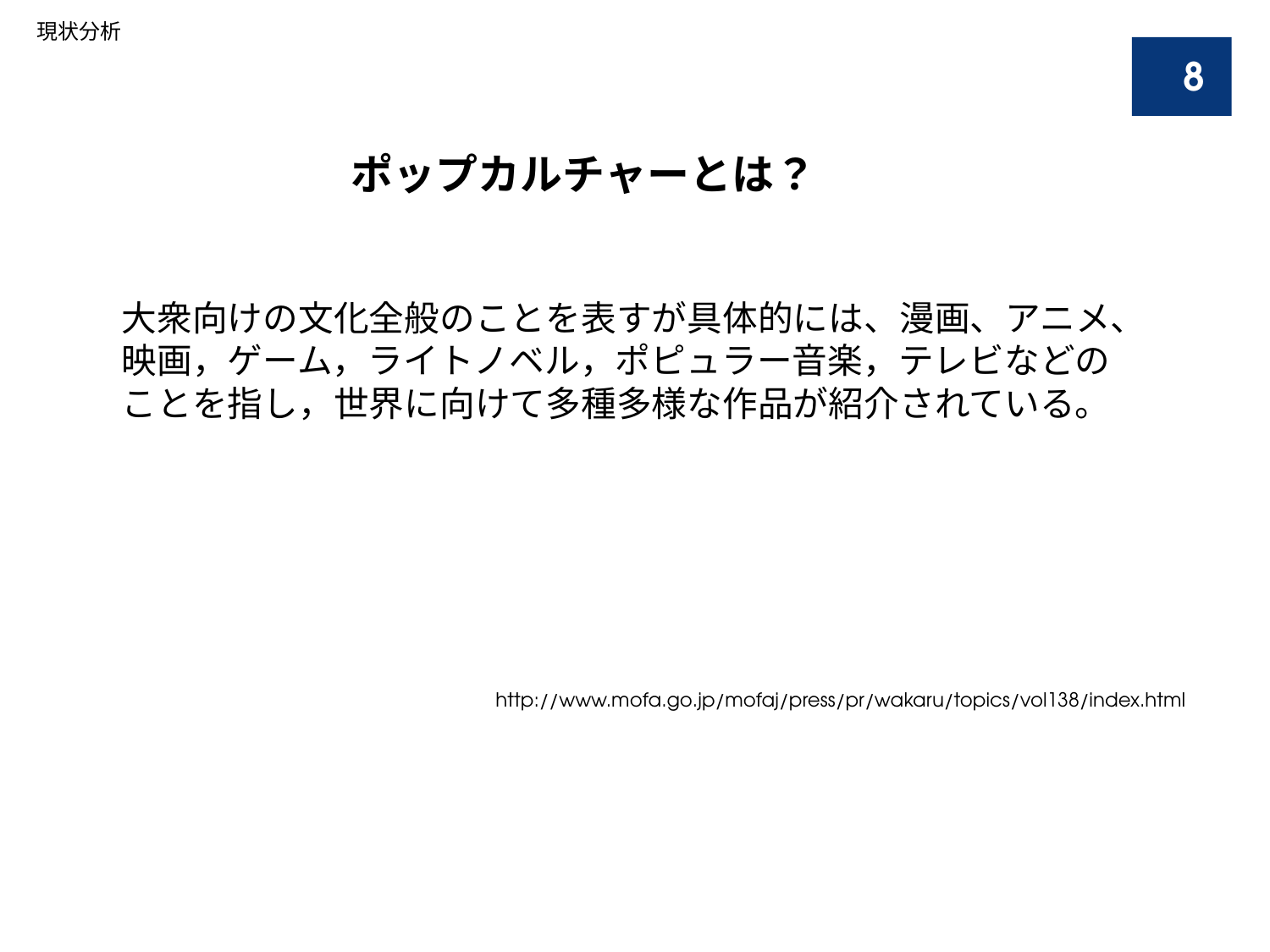

現状分析
8
ポップカルチャーとは？
大衆向けの文化全般のことを表すが具体的には、漫画、アニメ、映画，ゲーム，ライトノベル，ポピュラー音楽，テレビなどのことを指し，世界に向けて多種多様な作品が紹介されている。

http://www.mofa.go.jp/mofaj/press/pr/wakaru/topics/vol138/index.html